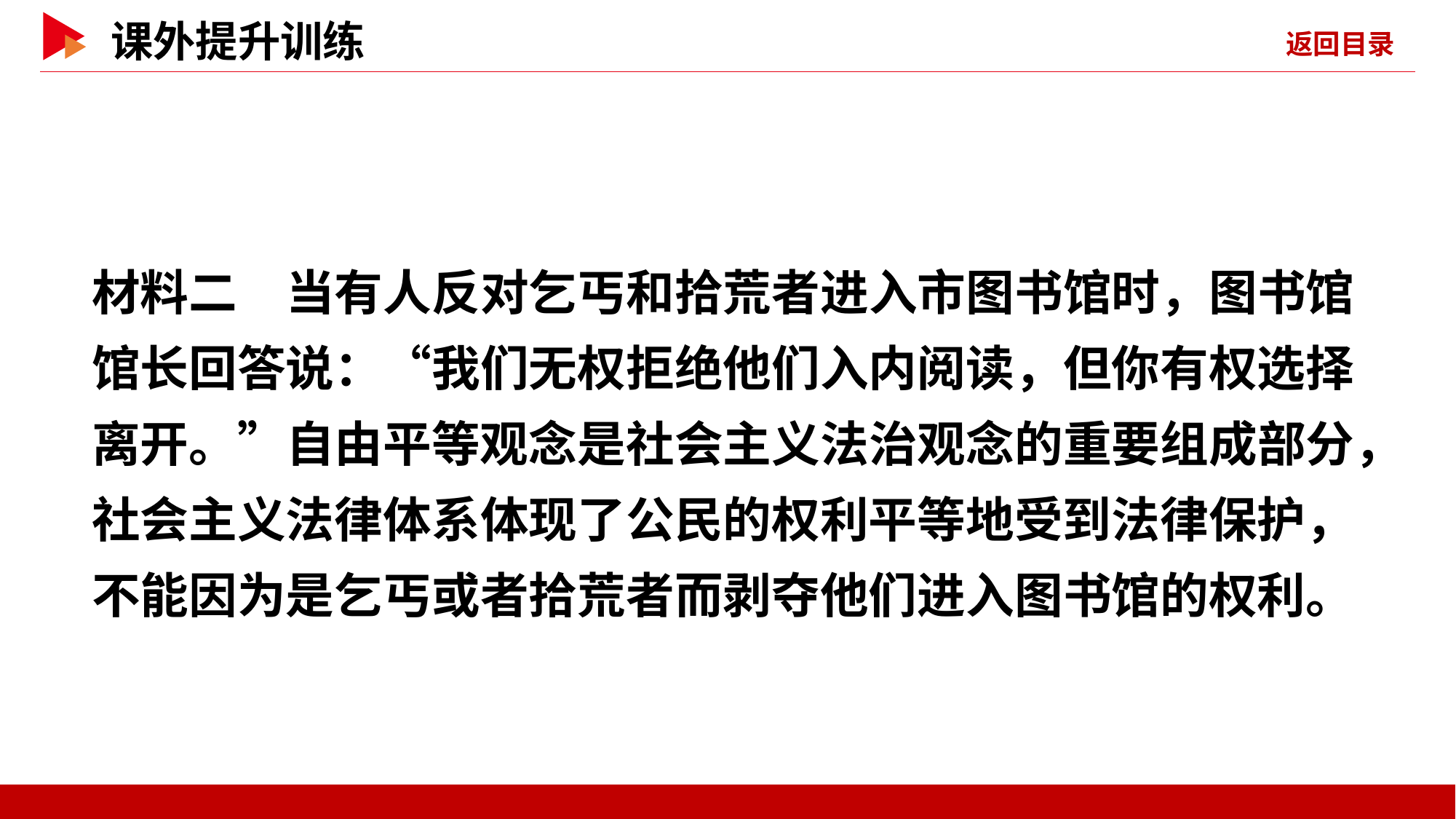

材料二　当有人反对乞丐和拾荒者进入市图书馆时，图书馆馆长回答说：“我们无权拒绝他们入内阅读，但你有权选择离开。”自由平等观念是社会主义法治观念的重要组成部分，社会主义法律体系体现了公民的权利平等地受到法律保护，不能因为是乞丐或者拾荒者而剥夺他们进入图书馆的权利。